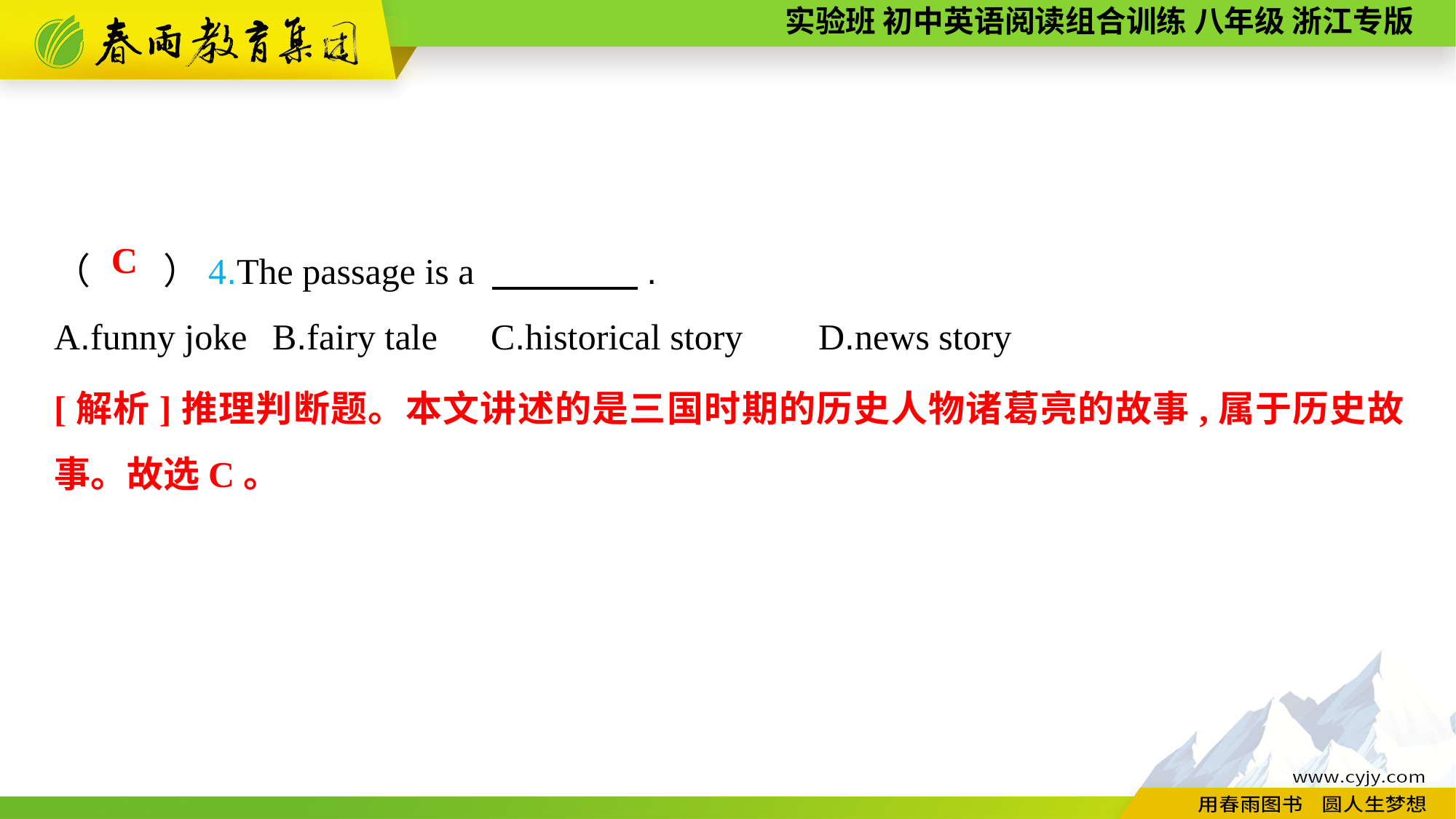

（　　）4.The passage is a 　　　　.
A.funny joke	B.fairy tale	C.historical story	D.news story
C
[解析]推理判断题。本文讲述的是三国时期的历史人物诸葛亮的故事,属于历史故事。故选C。